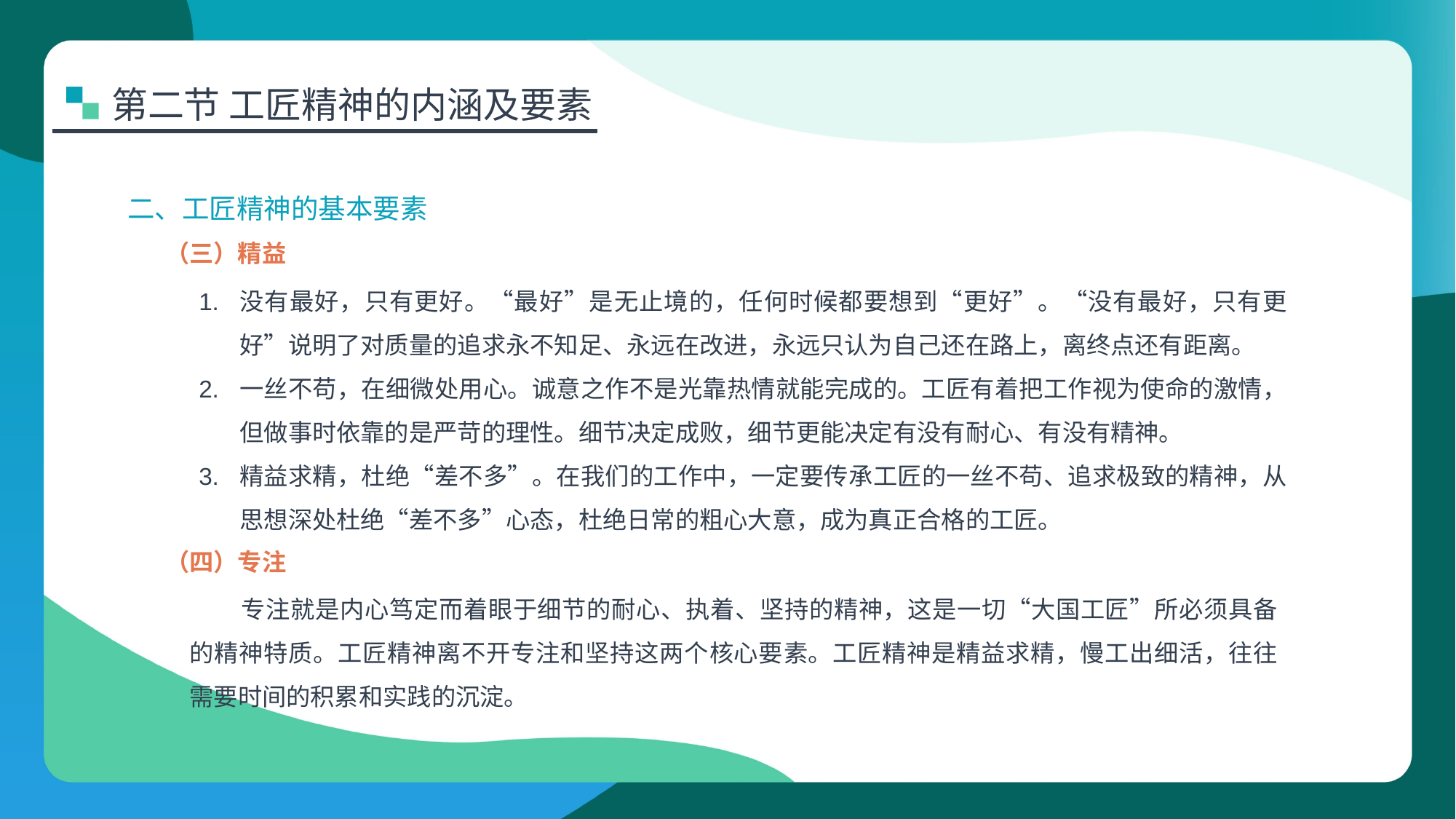

第二节 工匠精神的内涵及要素

二、工匠精神的基本要素
（三）精益
没有最好，只有更好。“最好”是无止境的，任何时候都要想到“更好”。“没有最好，只有更好”说明了对质量的追求永不知足、永远在改进，永远只认为自己还在路上，离终点还有距离。
一丝不苟，在细微处用心。诚意之作不是光靠热情就能完成的。工匠有着把工作视为使命的激情，但做事时依靠的是严苛的理性。细节决定成败，细节更能决定有没有耐心、有没有精神。
精益求精，杜绝“差不多”。在我们的工作中，一定要传承工匠的一丝不苟、追求极致的精神，从思想深处杜绝“差不多”心态，杜绝日常的粗心大意，成为真正合格的工匠。
（四）专注
专注就是内心笃定而着眼于细节的耐心、执着、坚持的精神，这是一切“大国工匠”所必须具备的精神特质。工匠精神离不开专注和坚持这两个核心要素。工匠精神是精益求精，慢工出细活，往往需要时间的积累和实践的沉淀。